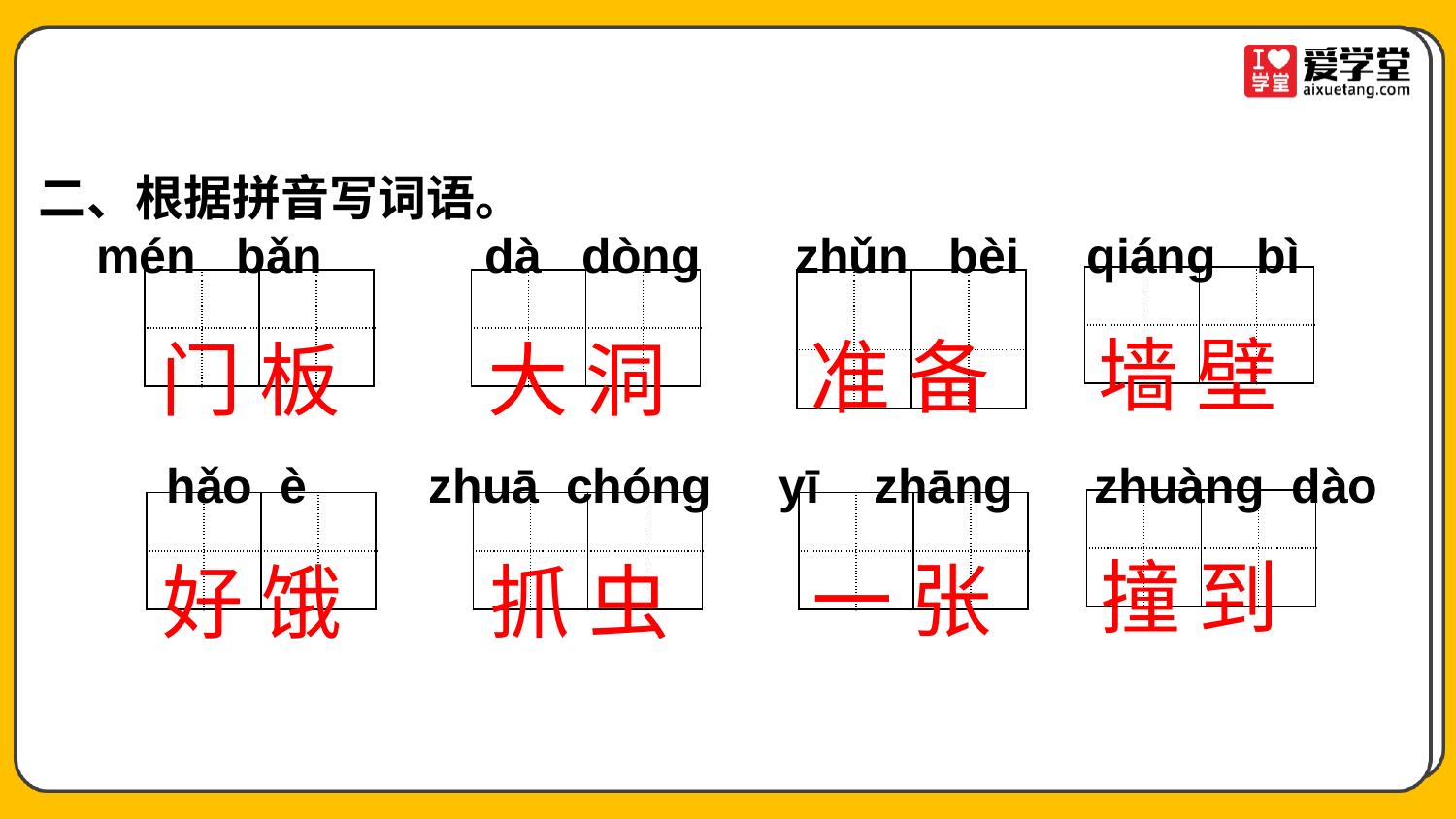

二、根据拼音写词语。

         mén   bǎn            dà   dòng       zhǔn   bèi     qiáng   bì
|  |  |  |  |
| --- | --- | --- | --- |
|  |  |  |  |
墙 壁
|  |  |  |  |
| --- | --- | --- | --- |
|  |  |  |  |
|  |  |  |  |
| --- | --- | --- | --- |
|  |  |  |  |
|  |  |  |  |
| --- | --- | --- | --- |
|  |  |  |  |
准 备
门 板
大 洞
          hǎo  è         zhuā  chóng     yī    zhāng      zhuàng  dào
|  |  |  |  |
| --- | --- | --- | --- |
|  |  |  |  |
撞 到
|  |  |  |  |
| --- | --- | --- | --- |
|  |  |  |  |
|  |  |  |  |
| --- | --- | --- | --- |
|  |  |  |  |
|  |  |  |  |
| --- | --- | --- | --- |
|  |  |  |  |
一 张
好 饿
抓 虫